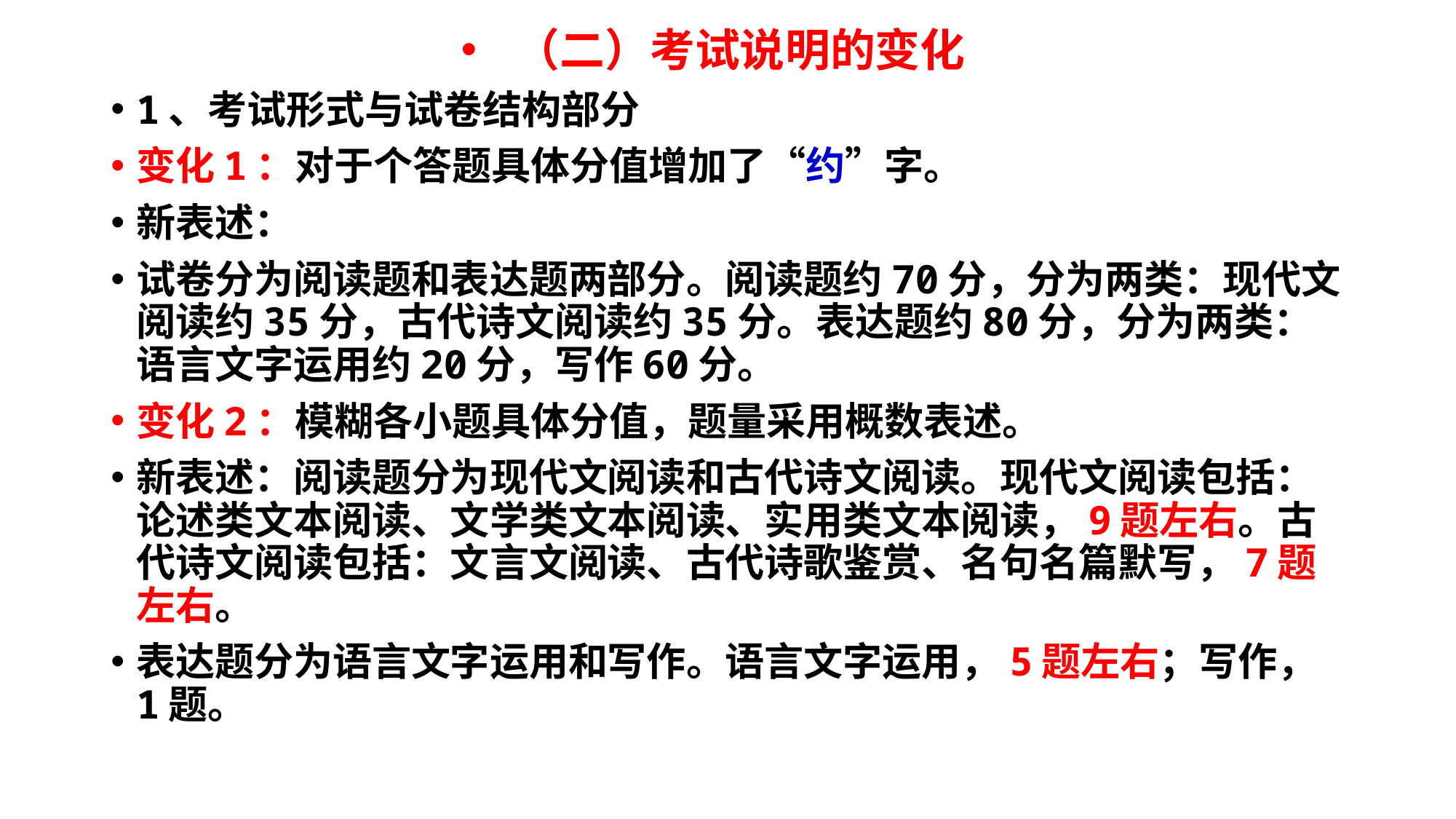

（二）考试说明的变化
1、考试形式与试卷结构部分
变化1：对于个答题具体分值增加了“约”字。
新表述：
试卷分为阅读题和表达题两部分。阅读题约70分，分为两类：现代文阅读约35分，古代诗文阅读约35分。表达题约80分，分为两类：语言文字运用约20分，写作60分。
变化2：模糊各小题具体分值，题量采用概数表述。
新表述：阅读题分为现代文阅读和古代诗文阅读。现代文阅读包括：论述类文本阅读、文学类文本阅读、实用类文本阅读，9题左右。古代诗文阅读包括：文言文阅读、古代诗歌鉴赏、名句名篇默写，7题左右。
表达题分为语言文字运用和写作。语言文字运用，5题左右；写作，1题。